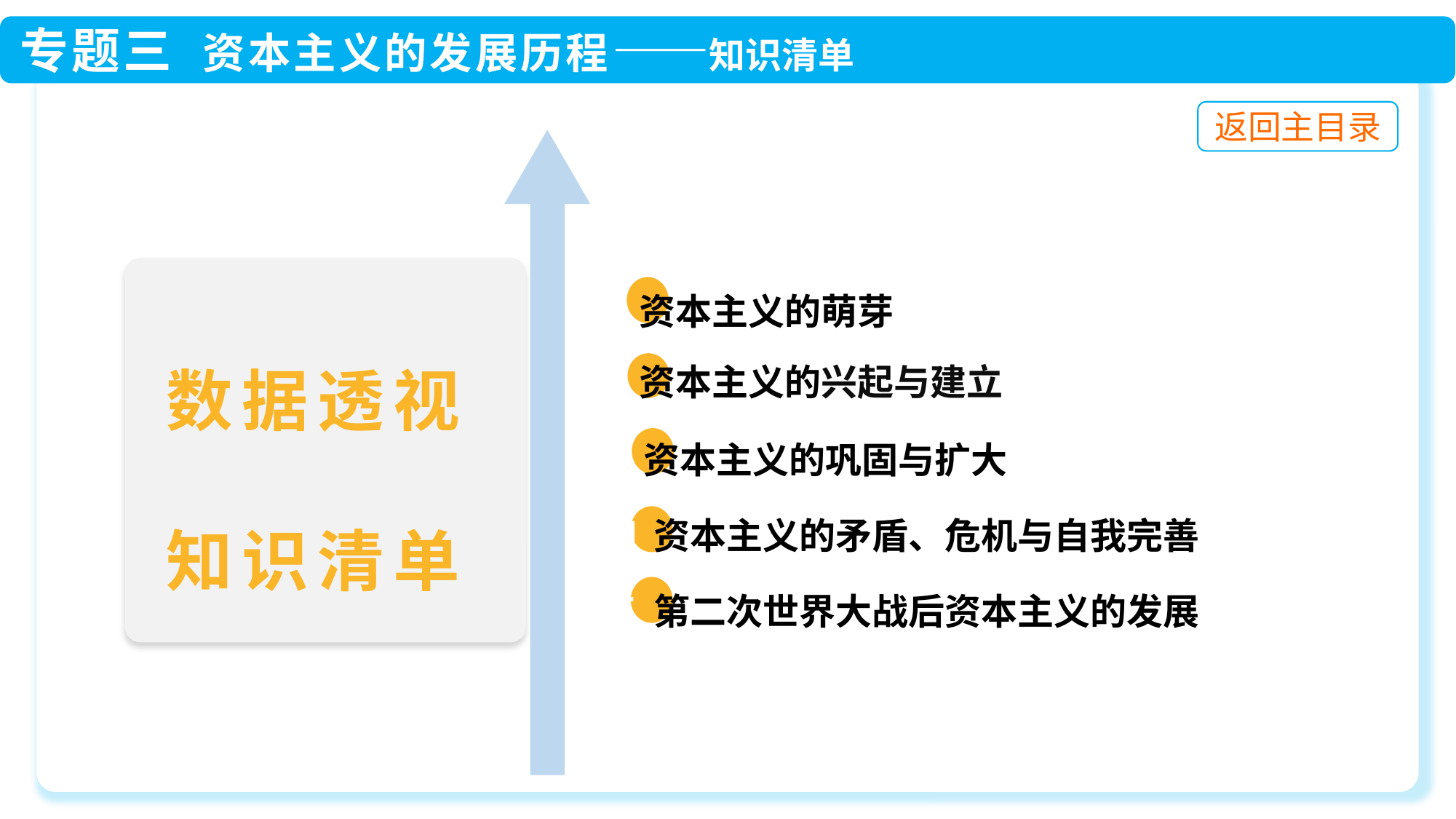

一  资本主义的萌芽
     二  资本主义的兴起与建立
     三  资本主义的巩固与扩大
    四  资本主义的矛盾、危机与自我完善
    五  第二次世界大战后资本主义的发展

数据透视
知识清单